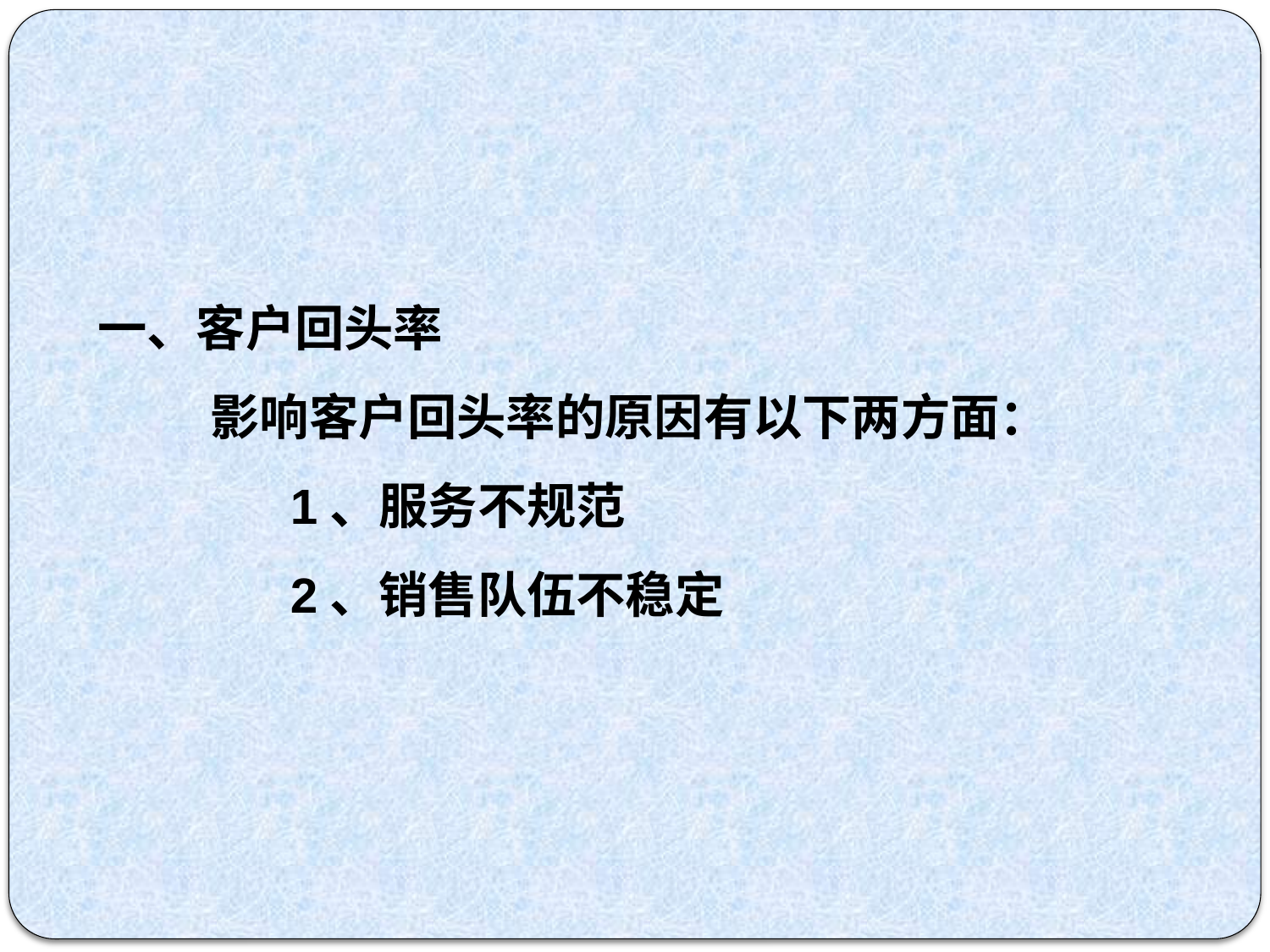

一、客户回头率
         影响客户回头率的原因有以下两方面：
              1、服务不规范
              2、销售队伍不稳定